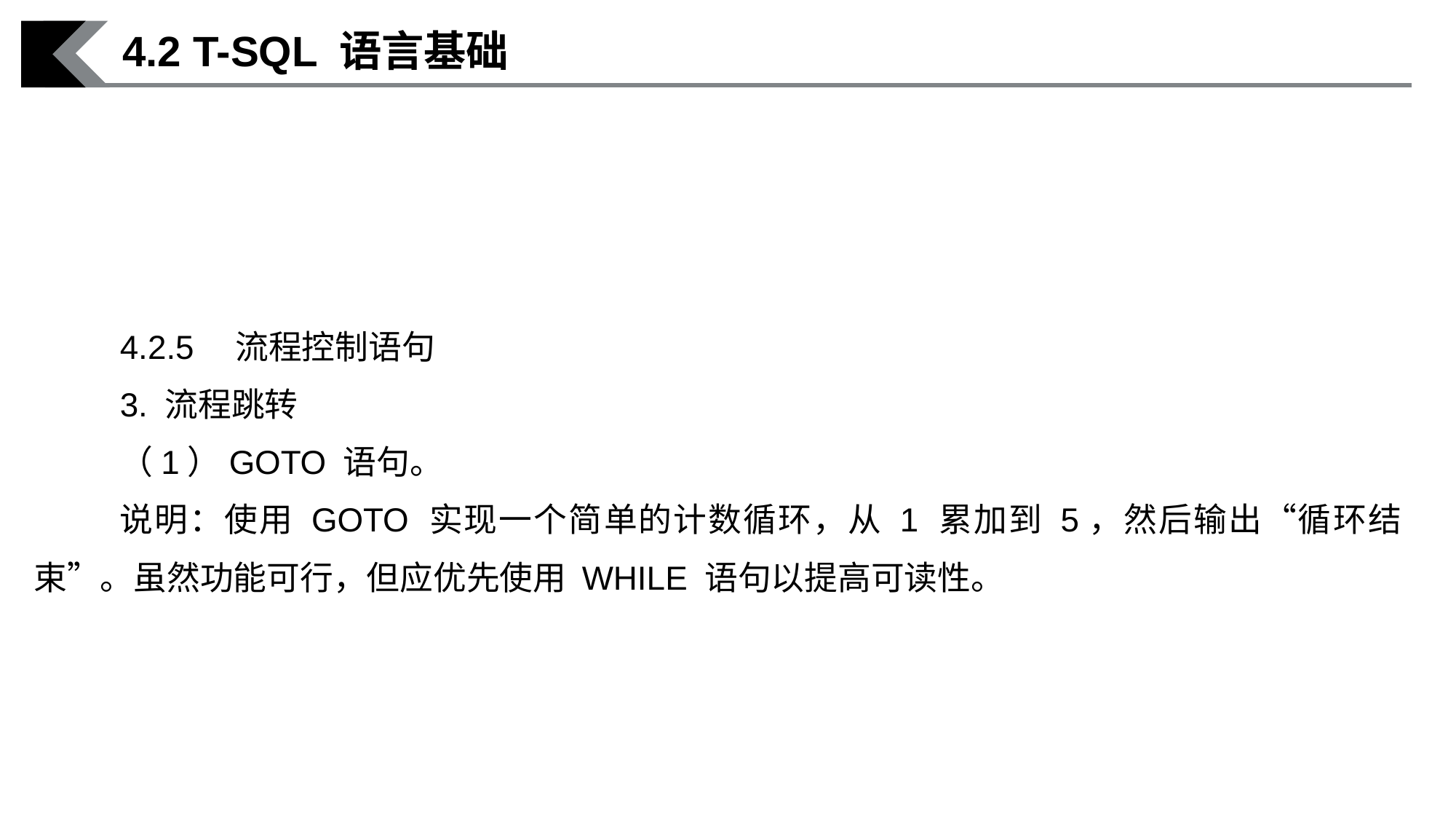

4.2 T-SQL 语言基础
4.2.5　流程控制语句
3. 流程跳转
（1）GOTO 语句。
说明：使用 GOTO 实现一个简单的计数循环，从 1 累加到 5，然后输出“循环结束”。虽然功能可行，但应优先使用 WHILE 语句以提高可读性。